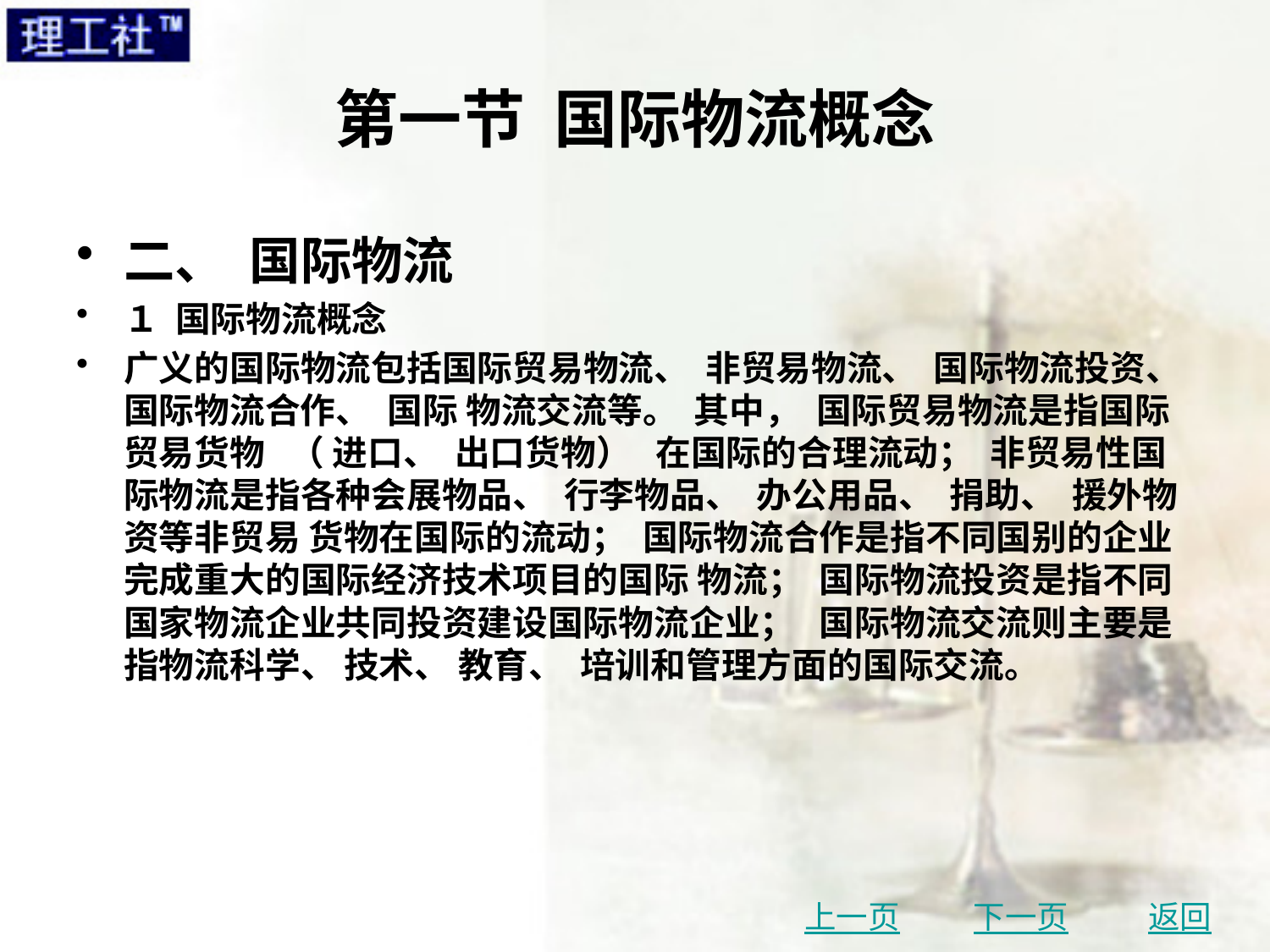

# 第一节  国际物流概念
二、  国际物流
１  国际物流概念
广义的国际物流包括国际贸易物流、  非贸易物流、  国际物流投资、  国际物流合作、  国际 物流交流等。  其中，  国际贸易物流是指国际贸易货物   （ 进口、  出口货物）   在国际的合理流动；  非贸易性国际物流是指各种会展物品、  行李物品、  办公用品、  捐助、  援外物资等非贸易 货物在国际的流动；  国际物流合作是指不同国别的企业完成重大的国际经济技术项目的国际 物流；  国际物流投资是指不同国家物流企业共同投资建设国际物流企业；   国际物流交流则主要是指物流科学、 技术、 教育、  培训和管理方面的国际交流。

上一页
下一页
返回